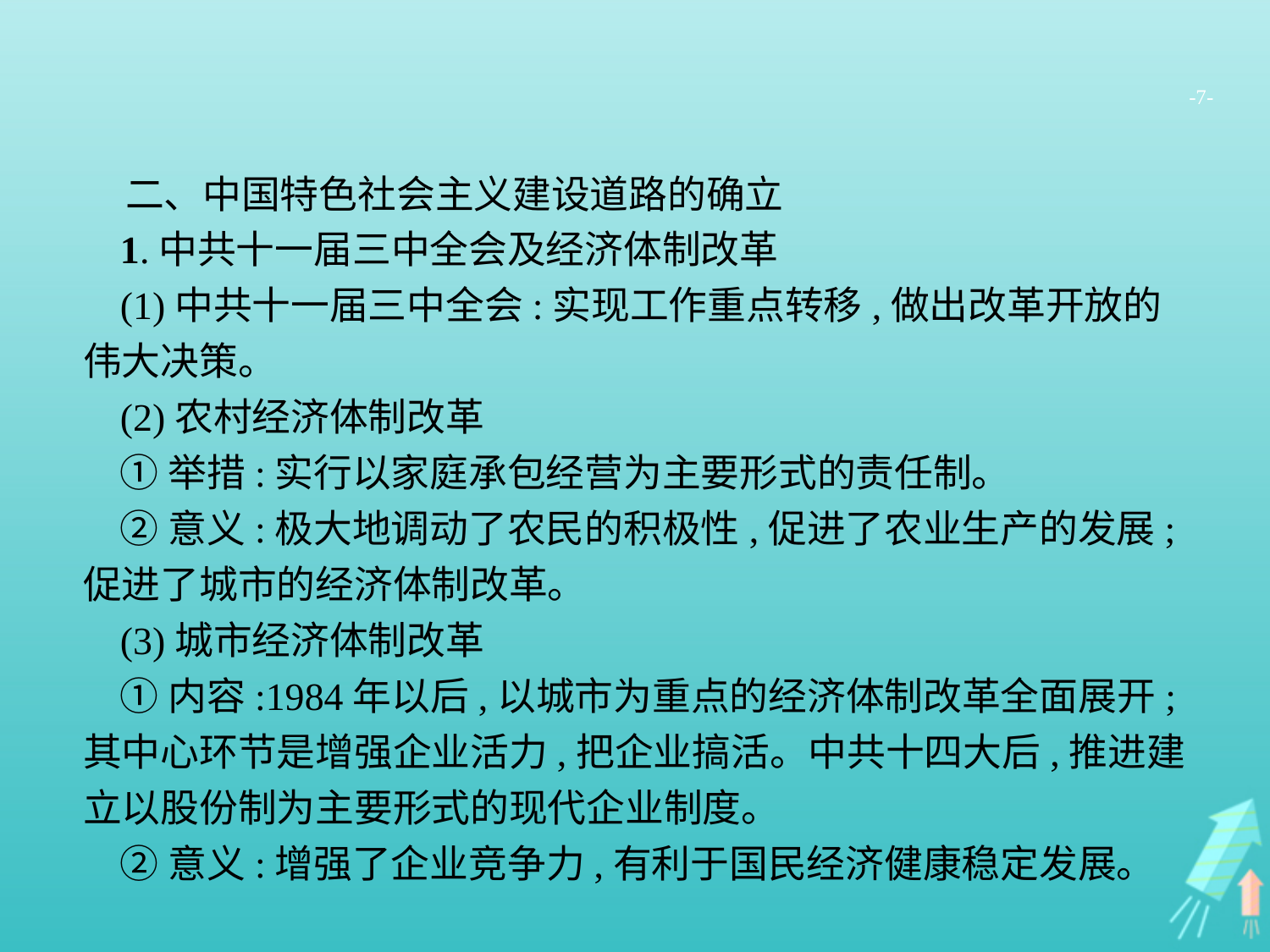

-7-
二、中国特色社会主义建设道路的确立
1.中共十一届三中全会及经济体制改革
(1)中共十一届三中全会:实现工作重点转移,做出改革开放的伟大决策。
(2)农村经济体制改革
①举措:实行以家庭承包经营为主要形式的责任制。
②意义:极大地调动了农民的积极性,促进了农业生产的发展;促进了城市的经济体制改革。
(3)城市经济体制改革
①内容:1984年以后,以城市为重点的经济体制改革全面展开;其中心环节是增强企业活力,把企业搞活。中共十四大后,推进建立以股份制为主要形式的现代企业制度。
②意义:增强了企业竞争力,有利于国民经济健康稳定发展。